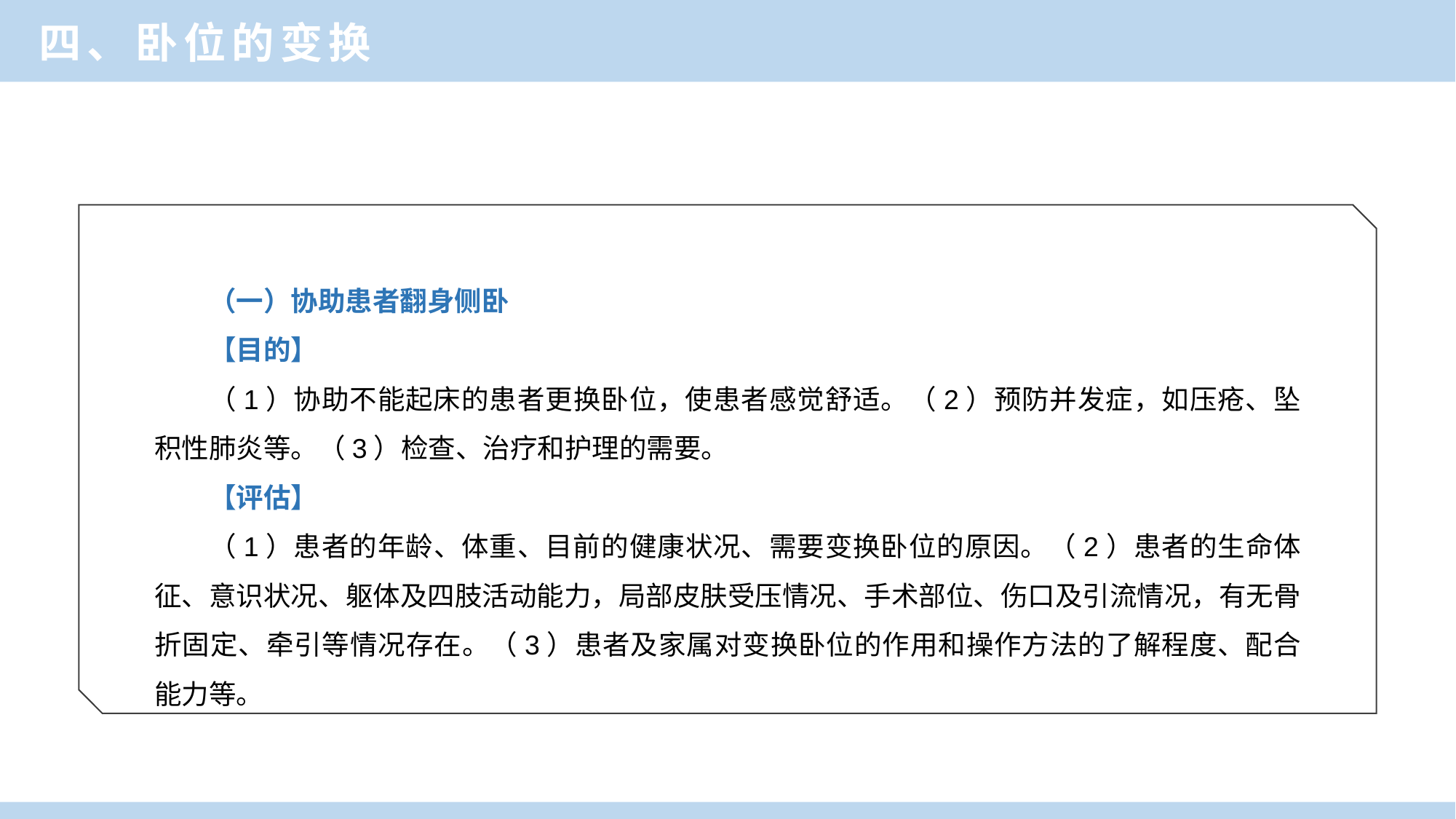

四、卧位的变换

（一）协助患者翻身侧卧
【目的】
（1）协助不能起床的患者更换卧位，使患者感觉舒适。（2）预防并发症，如压疮、坠积性肺炎等。（3）检查、治疗和护理的需要。
【评估】
（1）患者的年龄、体重、目前的健康状况、需要变换卧位的原因。（2）患者的生命体征、意识状况、躯体及四肢活动能力，局部皮肤受压情况、手术部位、伤口及引流情况，有无骨折固定、牵引等情况存在。（3）患者及家属对变换卧位的作用和操作方法的了解程度、配合能力等。